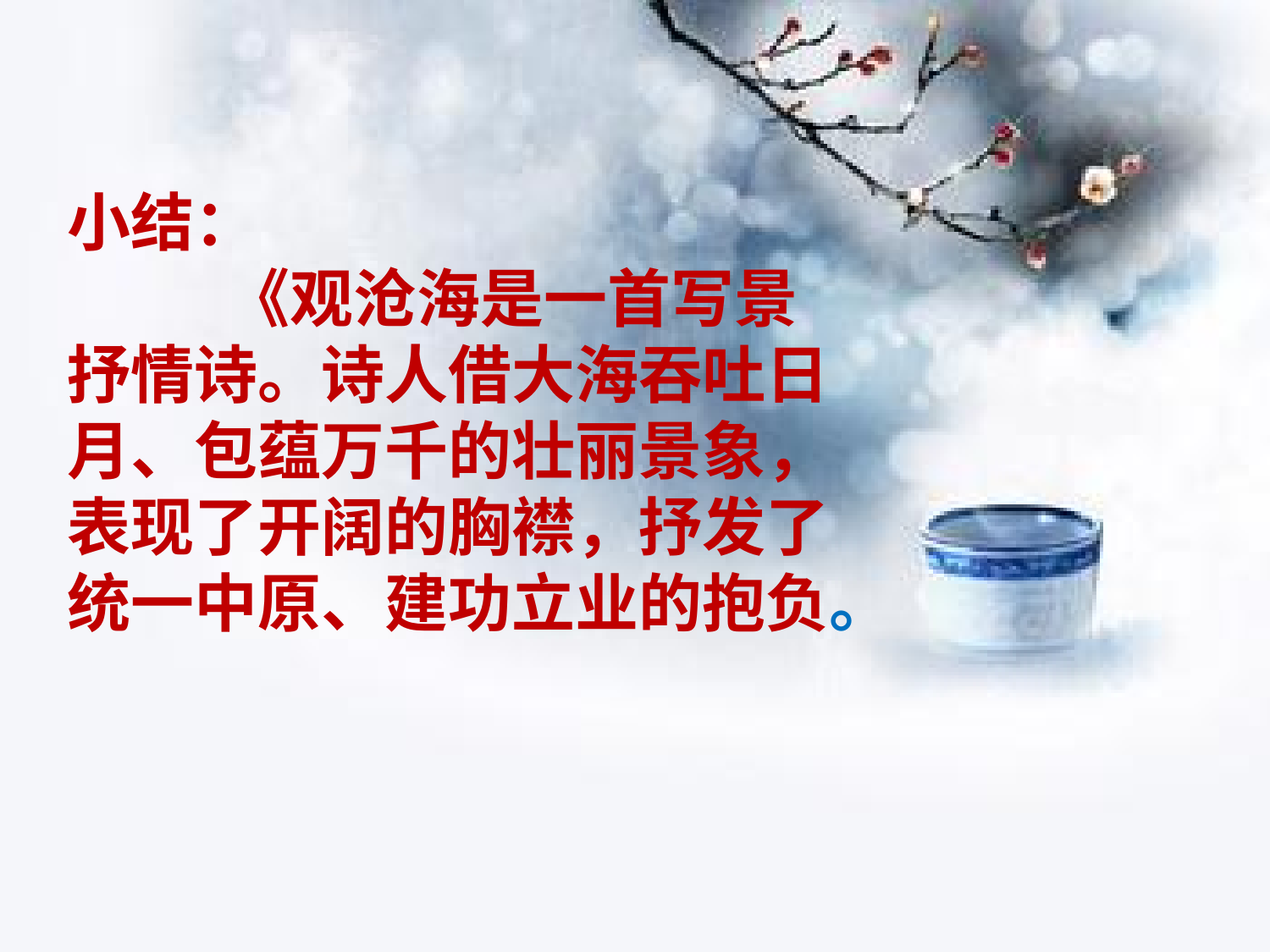

小结：
          《观沧海是一首写景抒情诗。诗人借大海吞吐日月、包蕴万千的壮丽景象，表现了开阔的胸襟，抒发了统一中原、建功立业的抱负。